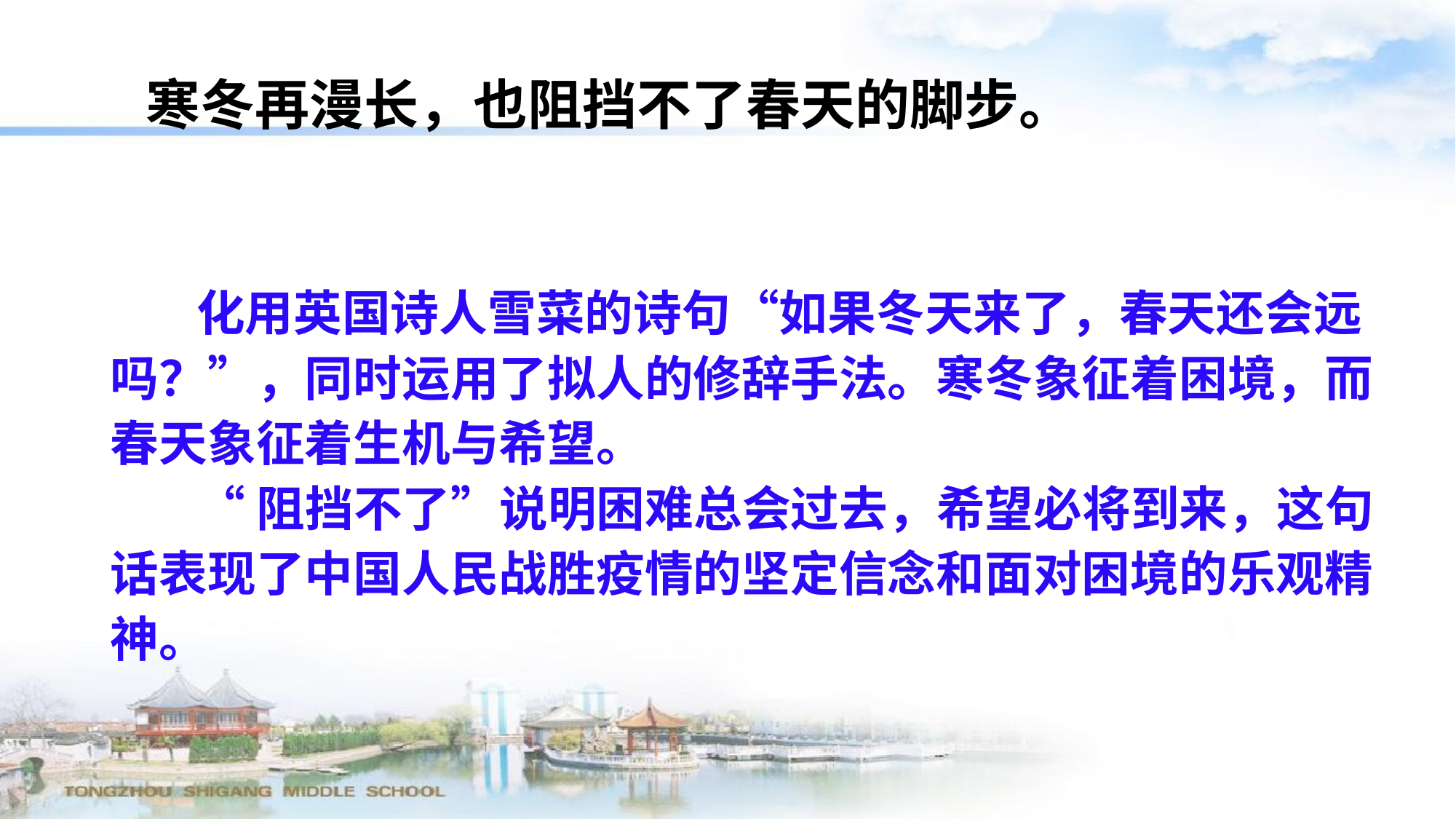

寒冬再漫长，也阻挡不了春天的脚步。
化用英国诗人雪菜的诗句“如果冬天来了，春天还会远吗？”，同时运用了拟人的修辞手法。寒冬象征着困境，而春天象征着生机与希望。
“阻挡不了”说明困难总会过去，希望必将到来，这句话表现了中国人民战胜疫情的坚定信念和面对困境的乐观精神。